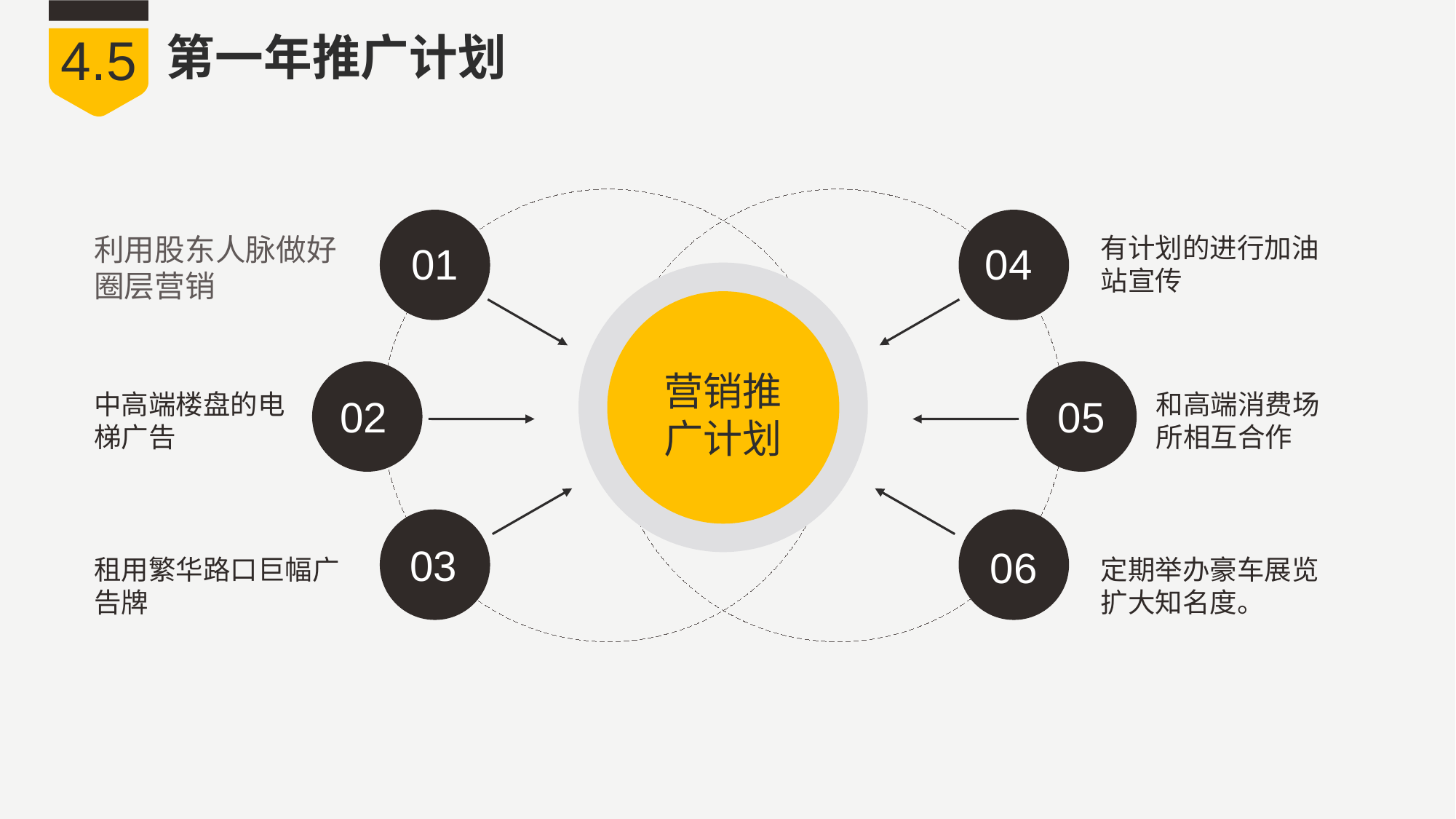

4.5
第一年推广计划

01

04
利用股东人脉做好圈层营销
有计划的进行加油站宣传

营销推广计划

02

05
中高端楼盘的电梯广告
和高端消费场所相互合作

03

06
租用繁华路口巨幅广告牌
定期举办豪车展览扩大知名度。